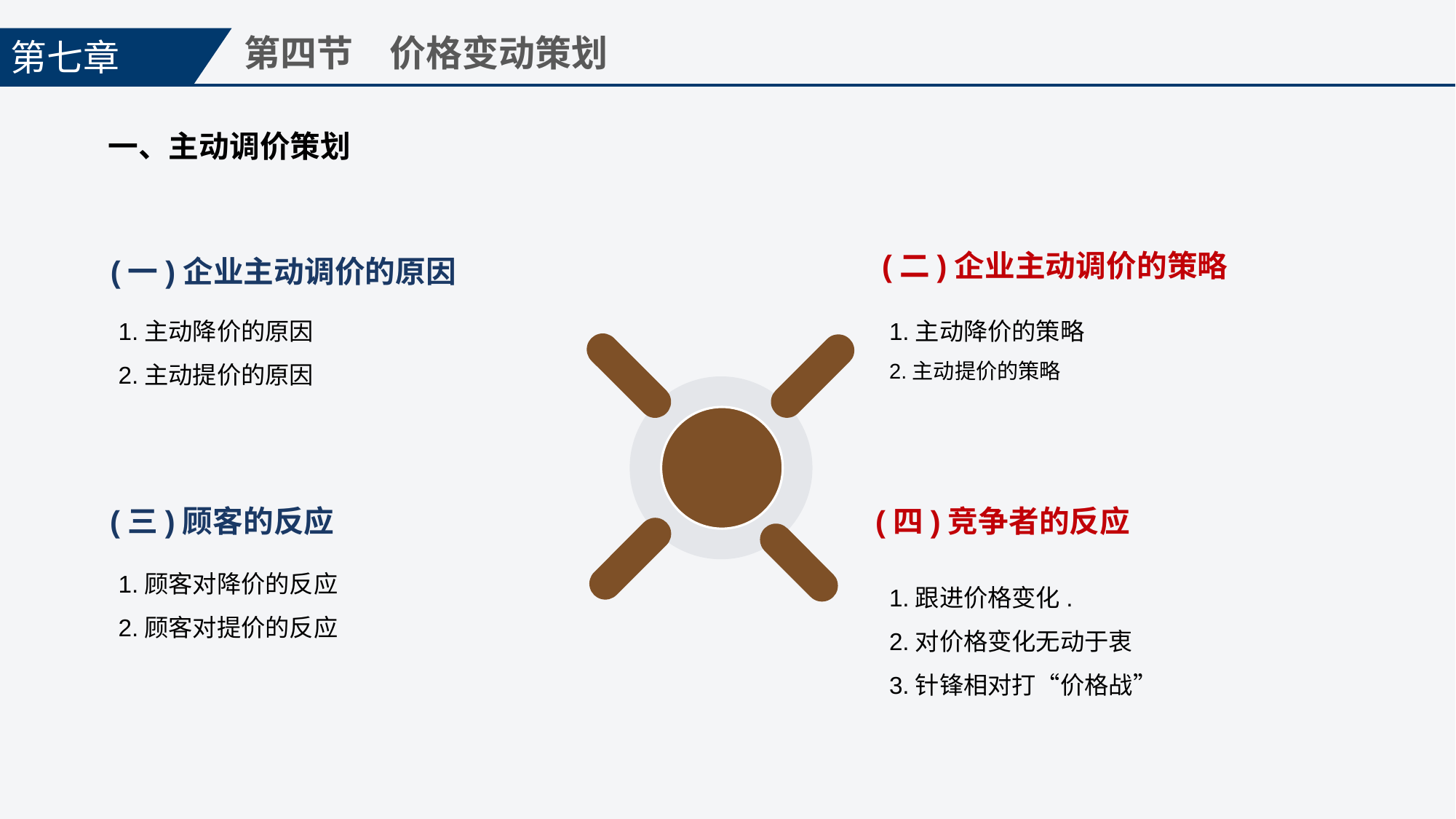

第七章
第四节　价格变动策划
一、主动调价策划
(二)企业主动调价的策略
1.主动降价的策略
2.主动提价的策略
(一)企业主动调价的原因
1.主动降价的原因
2.主动提价的原因

(三)顾客的反应
1.顾客对降价的反应
2.顾客对提价的反应

(四)竞争者的反应
1.跟进价格变化.
2.对价格变化无动于衷
3.针锋相对打“价格战”